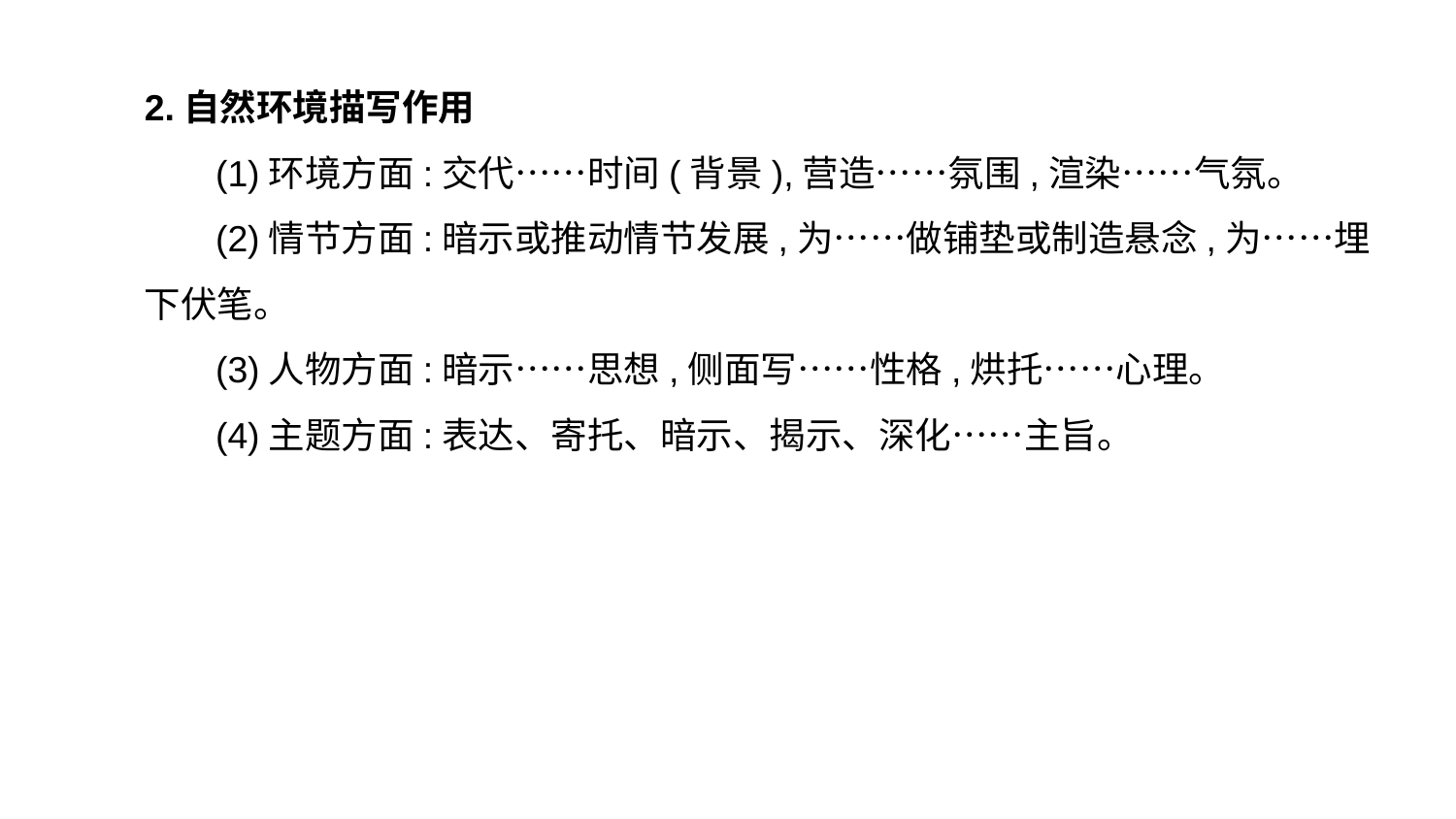

2.自然环境描写作用
(1)环境方面:交代……时间(背景),营造……氛围,渲染……气氛。
(2)情节方面:暗示或推动情节发展,为……做铺垫或制造悬念,为……埋下伏笔。
(3)人物方面:暗示……思想,侧面写……性格,烘托……心理。
(4)主题方面:表达、寄托、暗示、揭示、深化……主旨。